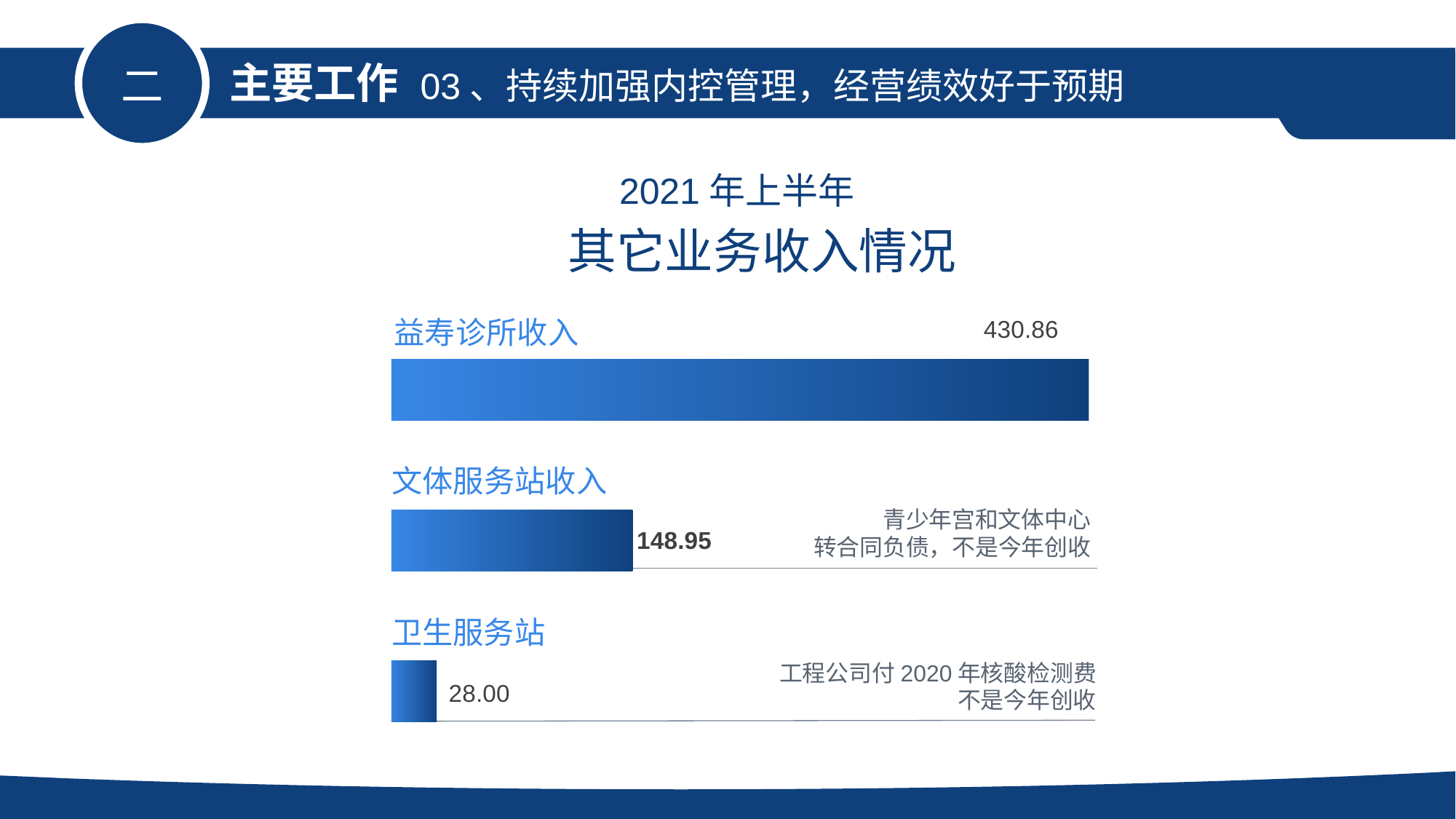

主要工作
03、持续加强内控管理，经营绩效好于预期
二

### Chart

| Category |  |
|---|---|
| 卫生服务站
（工程公司付2020年核酸检测费，不是今年创收）（万元） | 28.0 |
| 文体服务站收入
(青少年宫和文体中心转合同负债，不是今年创收)（万元） | 148.95 |
| 益寿诊所收入（万元） | 430.86 |
益寿诊所收入
文体服务站收入
青少年宫和文体中心
转合同负债，不是今年创收
卫生服务站
工程公司付2020年核酸检测费
不是今年创收
2021年上半年
其它业务收入情况